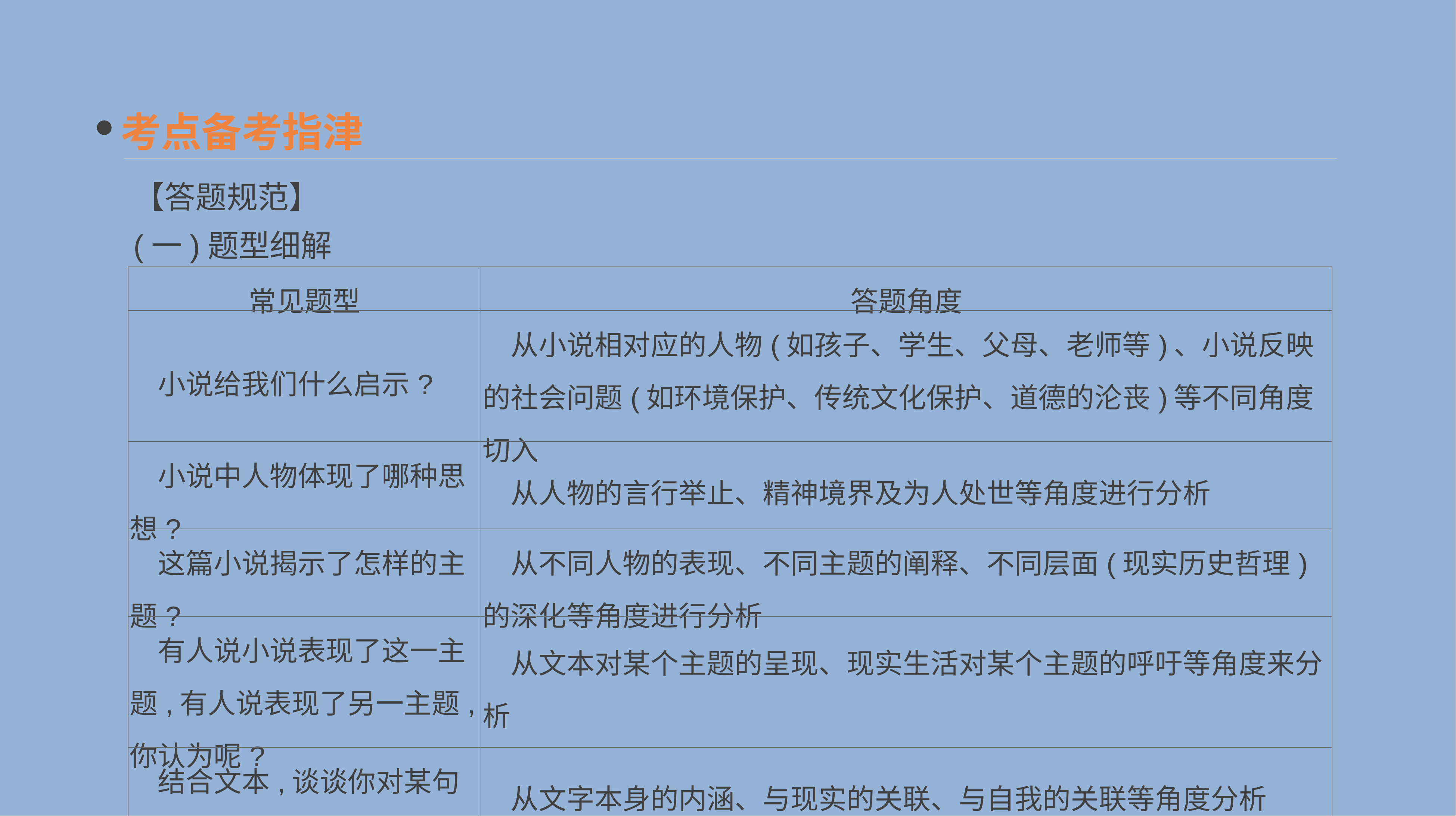

考点备考指津

【答题规范】
(一)题型细解
| 常见题型 | 答题角度 |
| --- | --- |
| 小说给我们什么启示? | 从小说相对应的人物(如孩子、学生、父母、老师等)、小说反映的社会问题(如环境保护、传统文化保护、道德的沦丧)等不同角度切入 |
| 小说中人物体现了哪种思想? | 从人物的言行举止、精神境界及为人处世等角度进行分析 |
| 这篇小说揭示了怎样的主题? | 从不同人物的表现、不同主题的阐释、不同层面(现实历史哲理)的深化等角度进行分析 |
| 有人说小说表现了这一主题,有人说表现了另一主题,你认为呢? | 从文本对某个主题的呈现、现实生活对某个主题的呼吁等角度来分析 |
| 结合文本,谈谈你对某句话(某词)理解和看法 | 从文字本身的内涵、与现实的关联、与自我的关联等角度分析 |